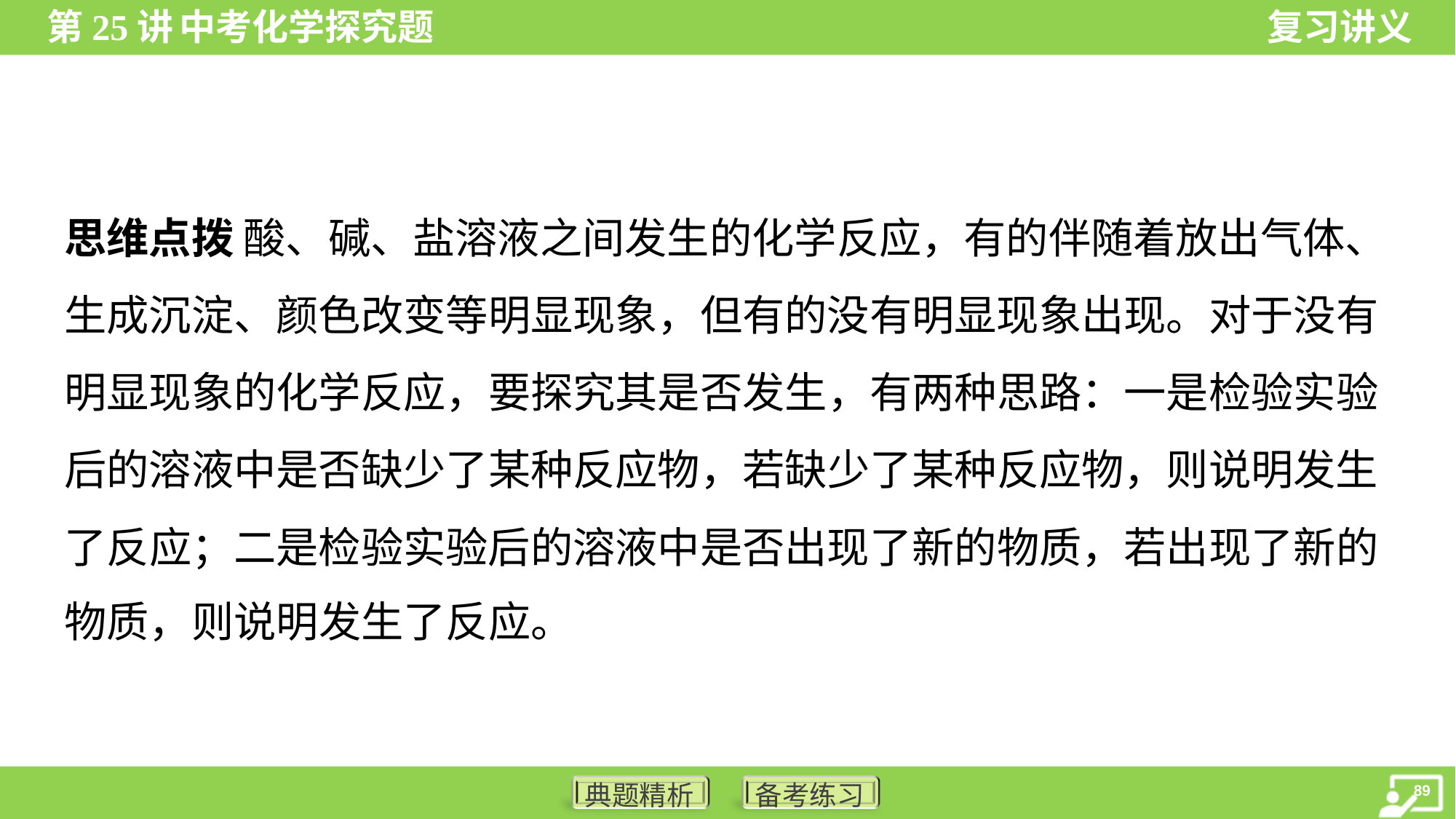

思维点拨 酸、碱、盐溶液之间发生的化学反应，有的伴随着放出气体、
生成沉淀、颜色改变等明显现象，但有的没有明显现象出现。对于没有
明显现象的化学反应，要探究其是否发生，有两种思路：一是检验实验
后的溶液中是否缺少了某种反应物，若缺少了某种反应物，则说明发生
了反应；二是检验实验后的溶液中是否出现了新的物质，若出现了新的
物质，则说明发生了反应。